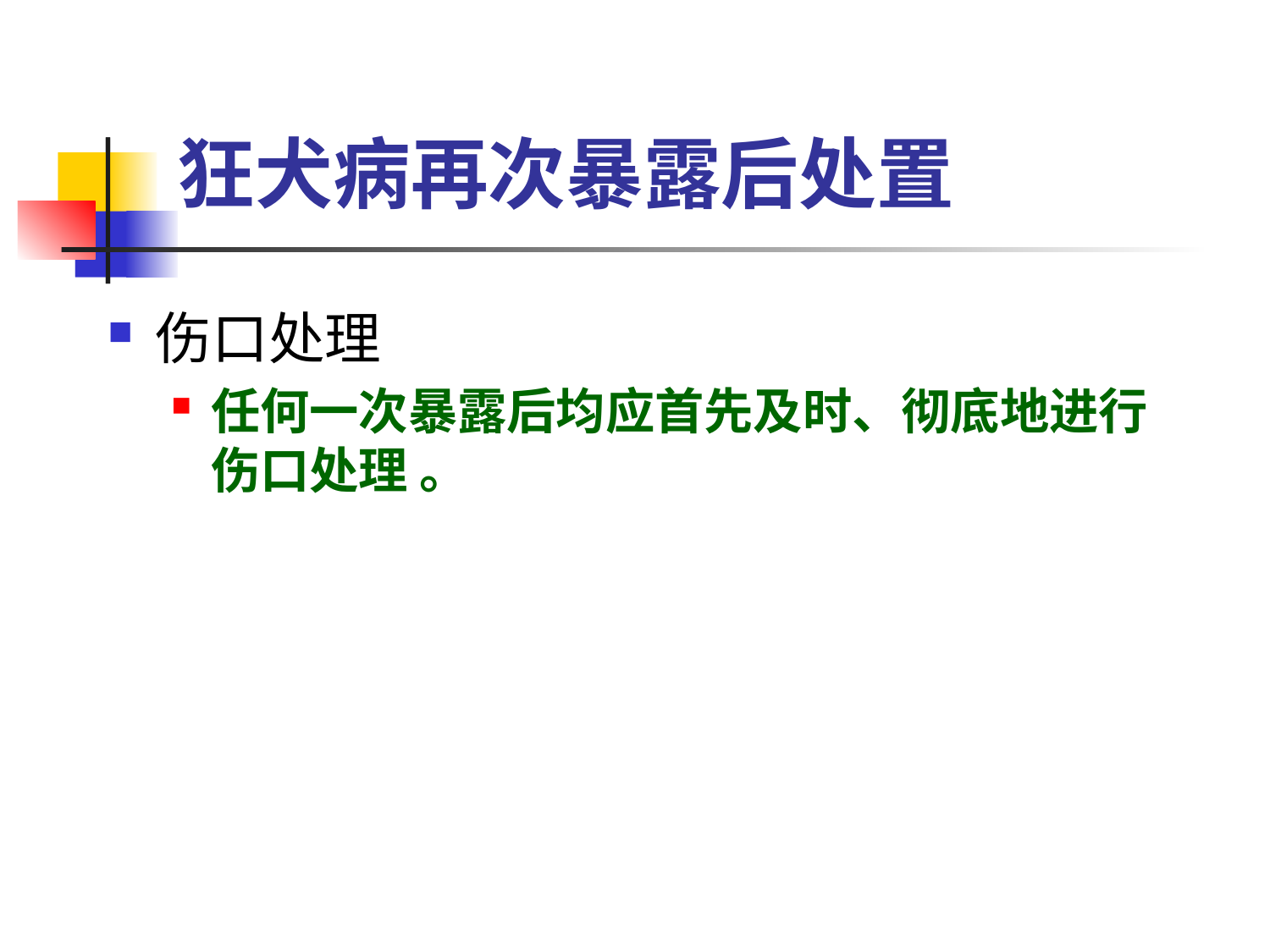

# 狂犬病再次暴露后处置
伤口处理
任何一次暴露后均应首先及时、彻底地进行伤口处理 。